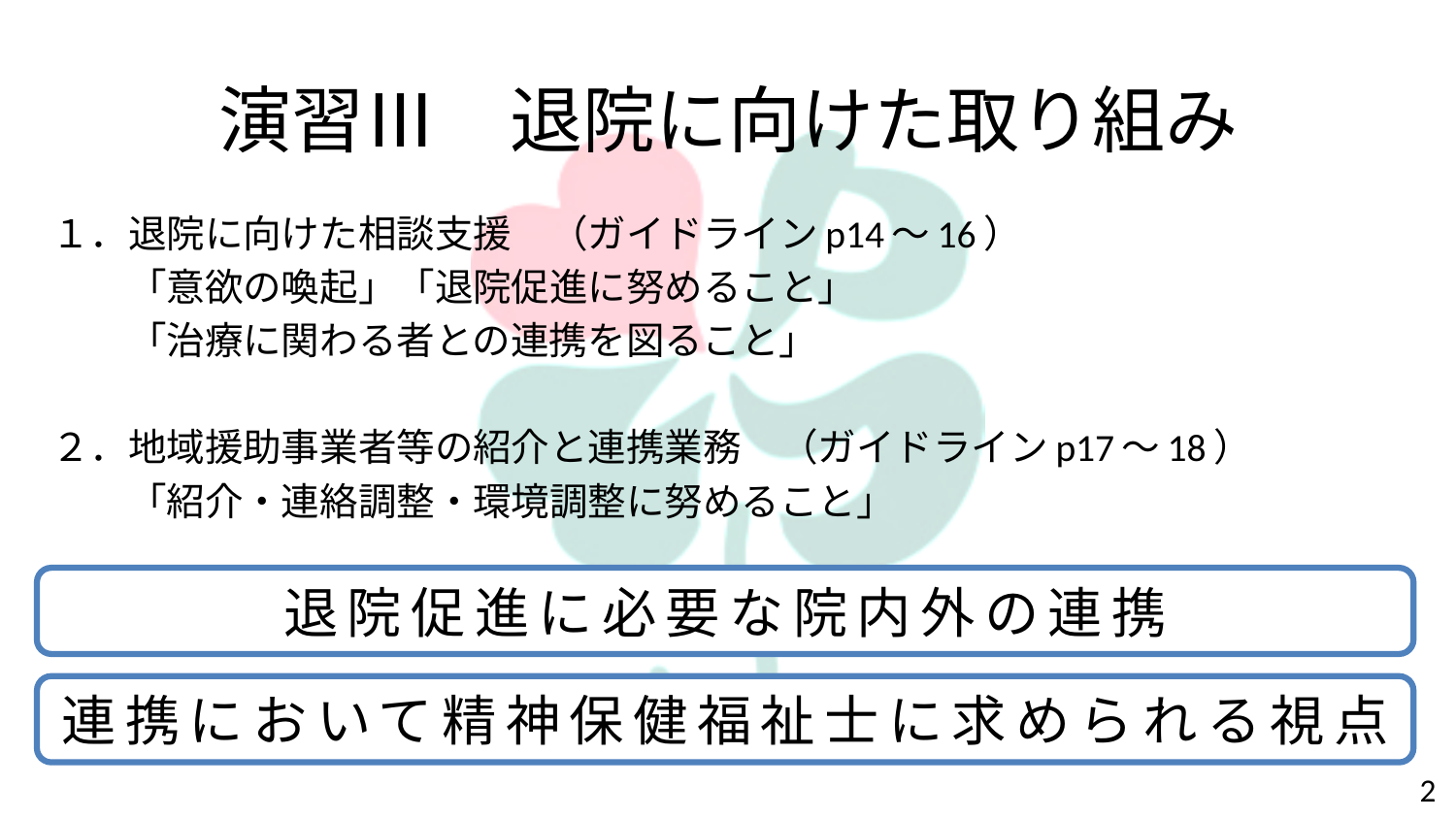

# 演習Ⅲ　退院に向けた取り組み
１．退院に向けた相談支援　（ガイドラインp14～16）
　　「意欲の喚起」「退院促進に努めること」
　　「治療に関わる者との連携を図ること」

２．地域援助事業者等の紹介と連携業務　（ガイドラインp17～18）
　　「紹介・連絡調整・環境調整に努めること」

退院促進に必要な院内外の連携
連携において精神保健福祉士に求められる視点
2